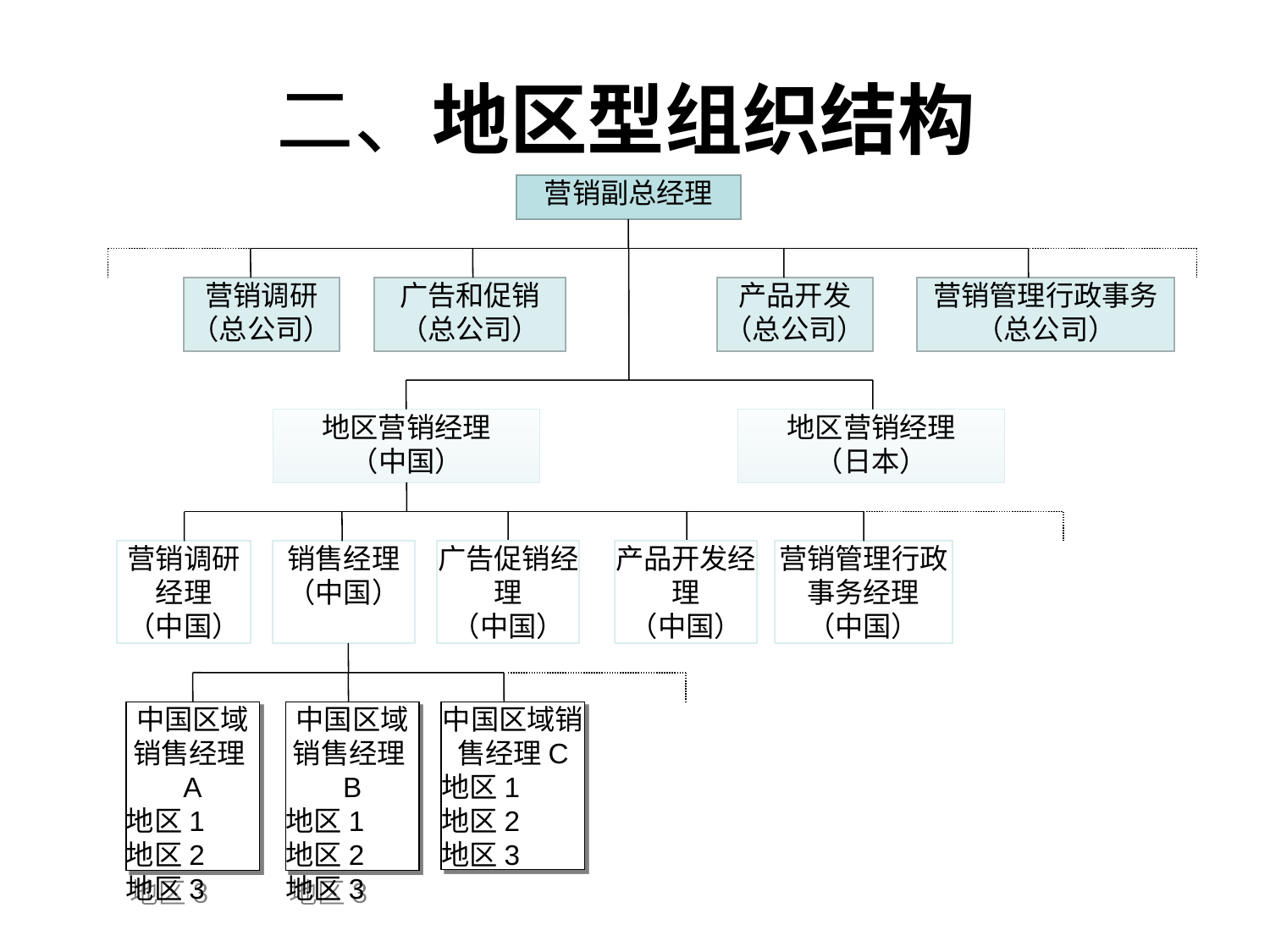

# 二、地区型组织结构

营销副总经理
营销调研
（总公司）
广告和促销
（总公司）
产品开发
（总公司）
营销管理行政事务（总公司）
地区营销经理
（中国）
地区营销经理
（日本）
营销调研经理
（中国）
销售经理
（中国）
广告促销经理
（中国）
产品开发经理
（中国）
营销管理行政事务经理
（中国）
中国区域销售经理A
地区1
地区2
地区3
中国区域销售经理B
地区1
地区2
地区3
中国区域销售经理C
地区1
地区2
地区3